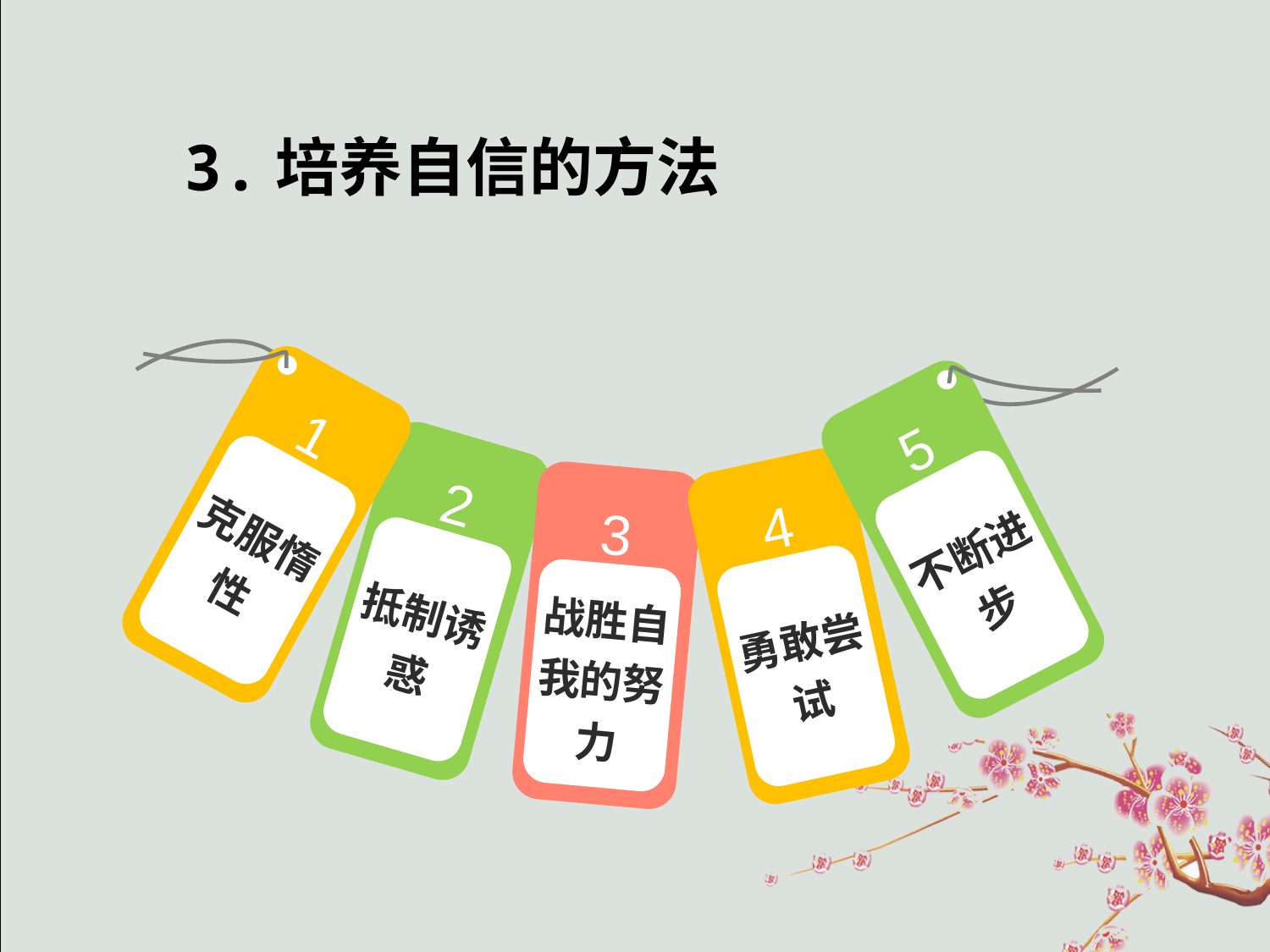

3.培养自信的方法

1

5

2
克服惰性
4
不断进步
3
抵制诱惑
勇敢尝试
战胜自我的努力